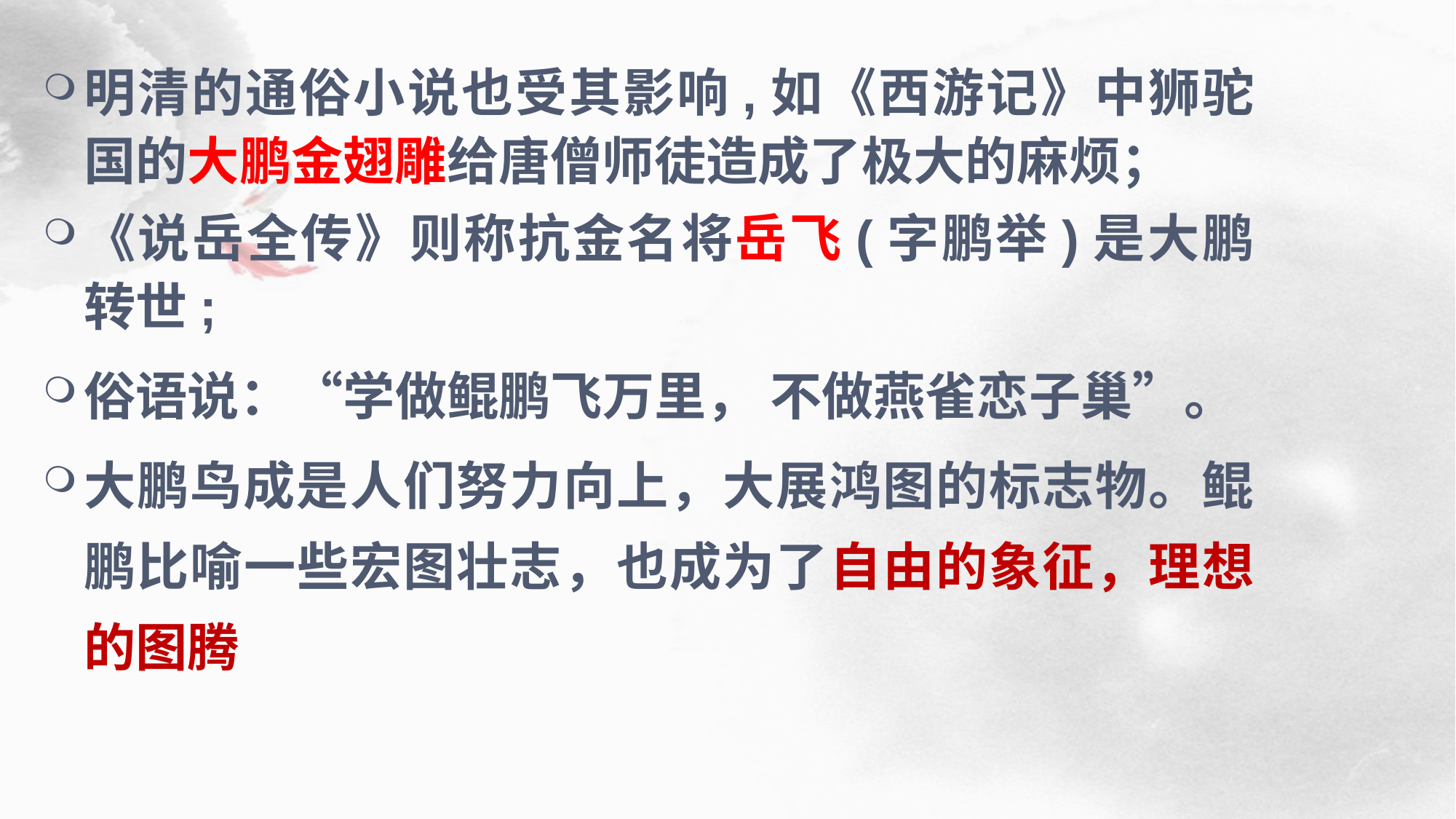

明清的通俗小说也受其影响,如《西游记》中狮驼国的大鹏金翅雕给唐僧师徒造成了极大的麻烦；
《说岳全传》则称抗金名将岳飞(字鹏举)是大鹏转世;
俗语说：“学做鲲鹏飞万里， 不做燕雀恋子巢”。
大鹏鸟成是人们努力向上，大展鸿图的标志物。鲲鹏比喻一些宏图壮志，也成为了自由的象征，理想的图腾